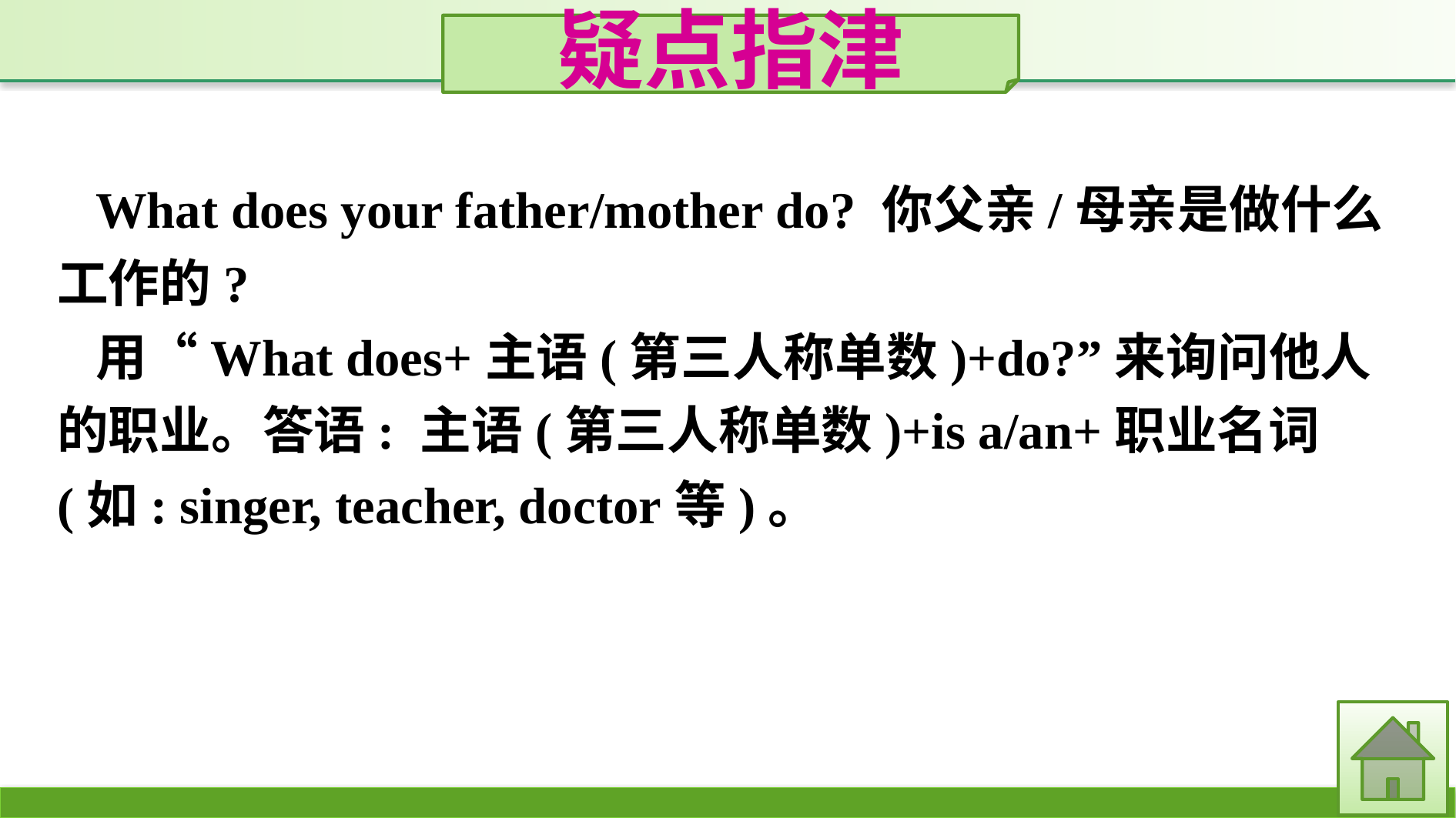

疑点指津
What does your father/mother do? 你父亲/母亲是做什么工作的?
用“What does+主语(第三人称单数)+do?”来询问他人的职业。答语: 主语(第三人称单数)+is a/an+职业名词(如: singer, teacher, doctor等)。